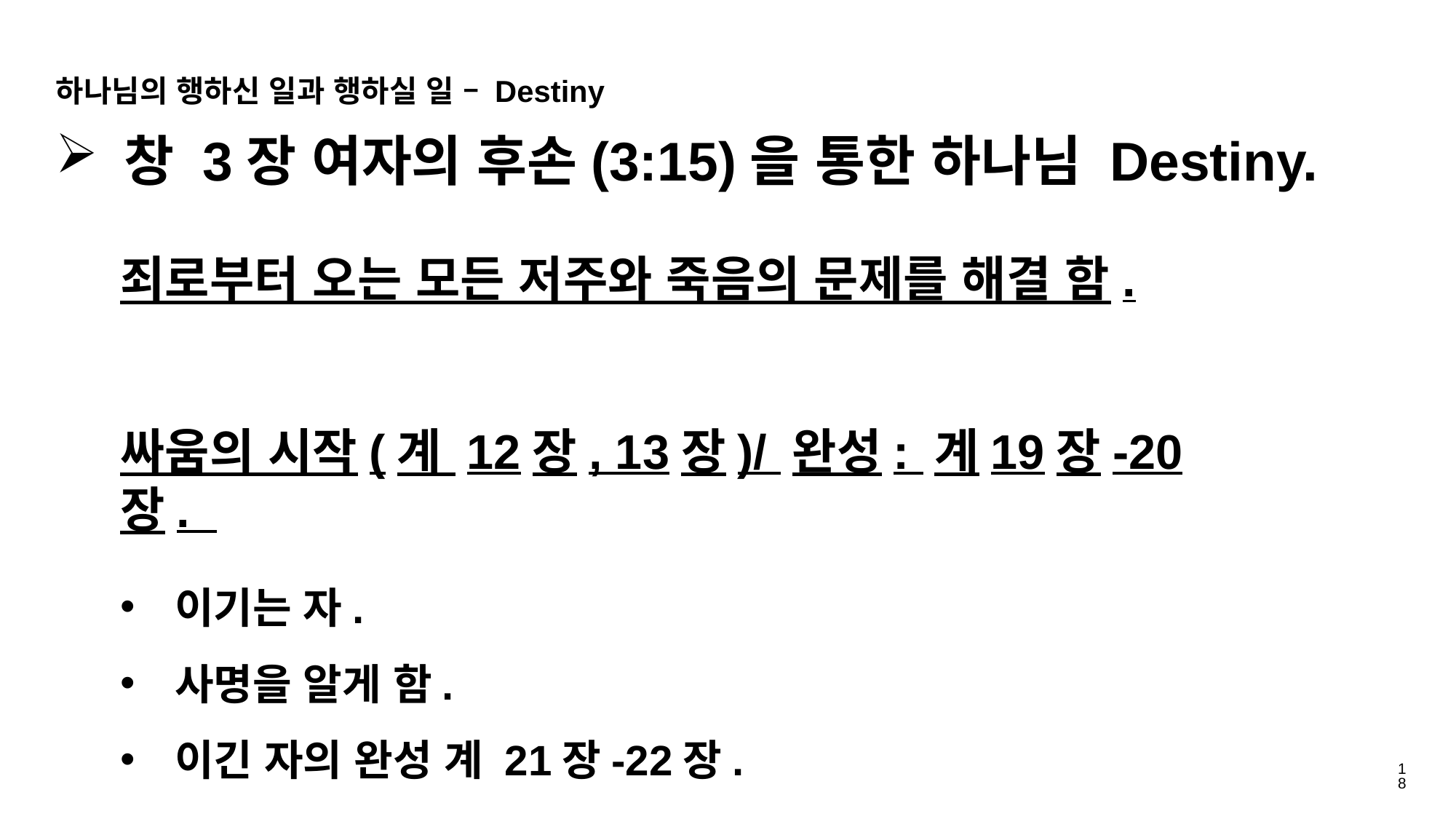

하나님의 행하신 일과 행하실 일 – Destiny
창 3장 여자의 후손(3:15)을 통한 하나님 Destiny.
죄로부터 오는 모든 저주와 죽음의 문제를 해결 함.

싸움의 시작(계 12장, 13장)/ 완성: 계19장-20장.
이기는 자.
사명을 알게 함.
이긴 자의 완성 계 21장-22장.
18